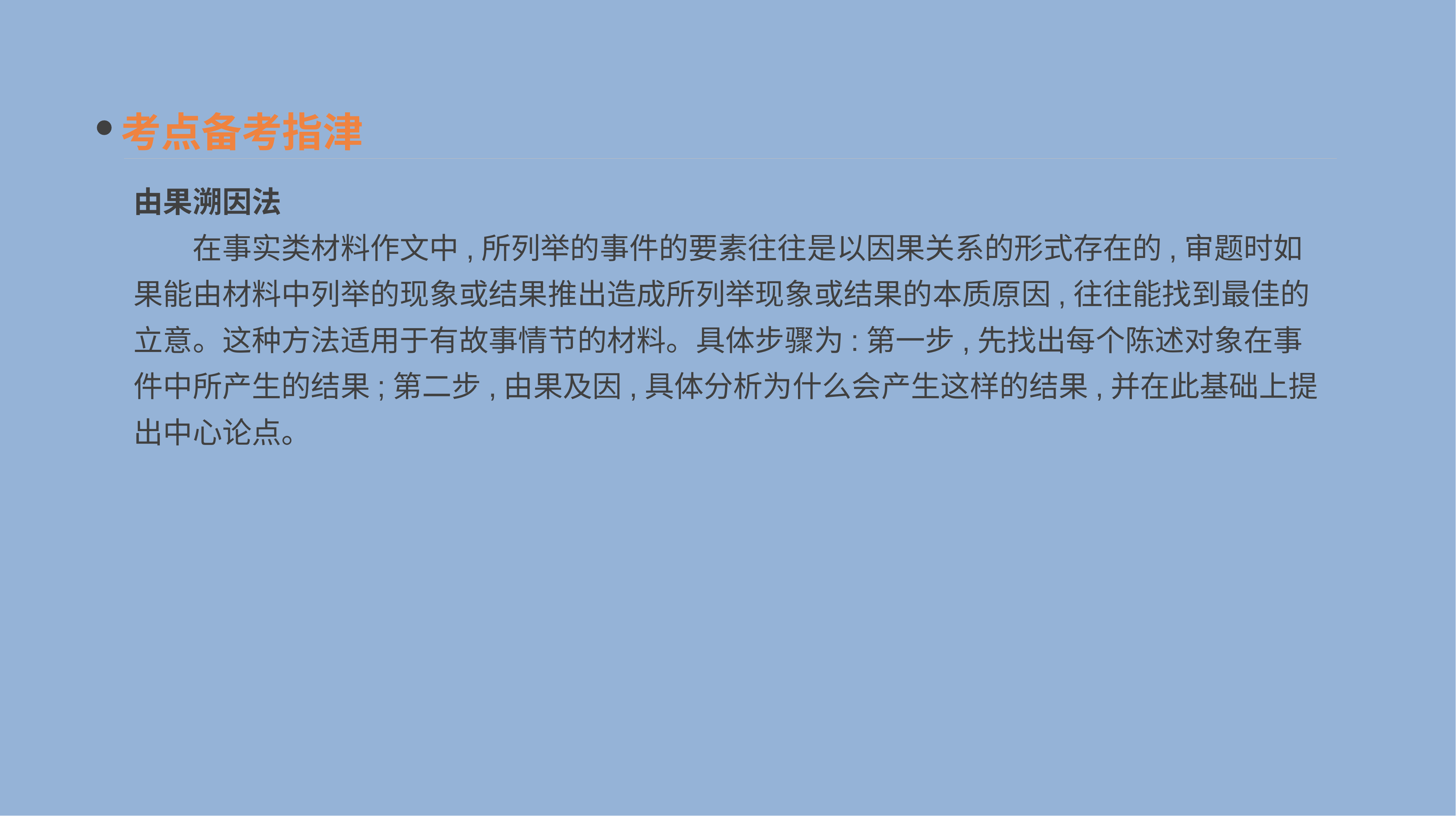

考点备考指津

由果溯因法
　　在事实类材料作文中,所列举的事件的要素往往是以因果关系的形式存在的,审题时如果能由材料中列举的现象或结果推出造成所列举现象或结果的本质原因,往往能找到最佳的立意。这种方法适用于有故事情节的材料。具体步骤为:第一步,先找出每个陈述对象在事件中所产生的结果;第二步,由果及因,具体分析为什么会产生这样的结果,并在此基础上提出中心论点。